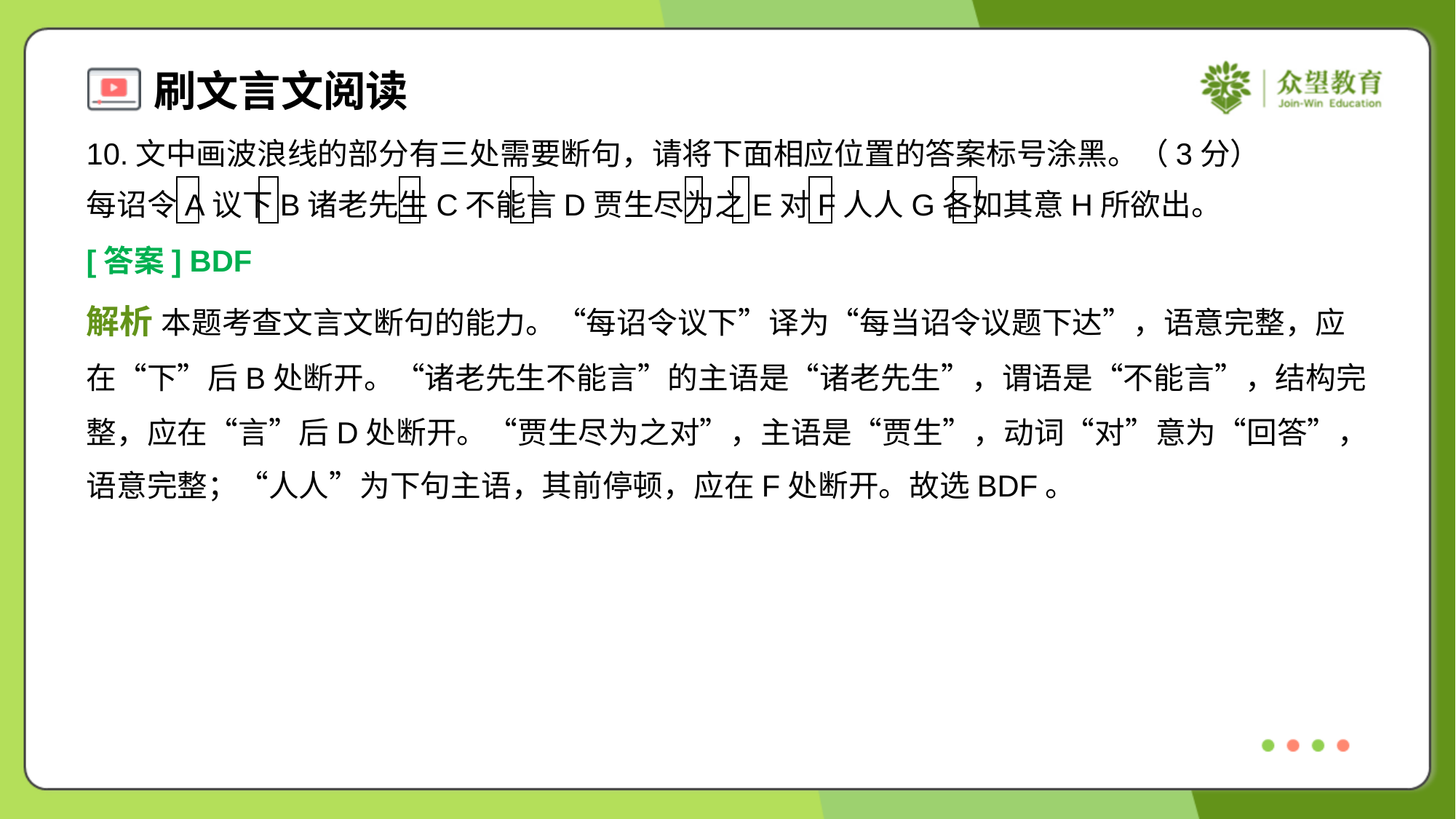

10.文中画波浪线的部分有三处需要断句，请将下面相应位置的答案标号涂黑。（3分）
每诏令A议下B诸老先生C不能言D贾生尽为之E对F人人G各如其意H所欲出。

[答案] BDF
解析 本题考查文言文断句的能力。“每诏令议下”译为“每当诏令议题下达”，语意完整，应
在“下”后B处断开。“诸老先生不能言”的主语是“诸老先生”，谓语是“不能言”，结构完
整，应在“言”后D处断开。“贾生尽为之对”，主语是“贾生”，动词“对”意为“回答”，
语意完整；“人人”为下句主语，其前停顿，应在F处断开。故选BDF。